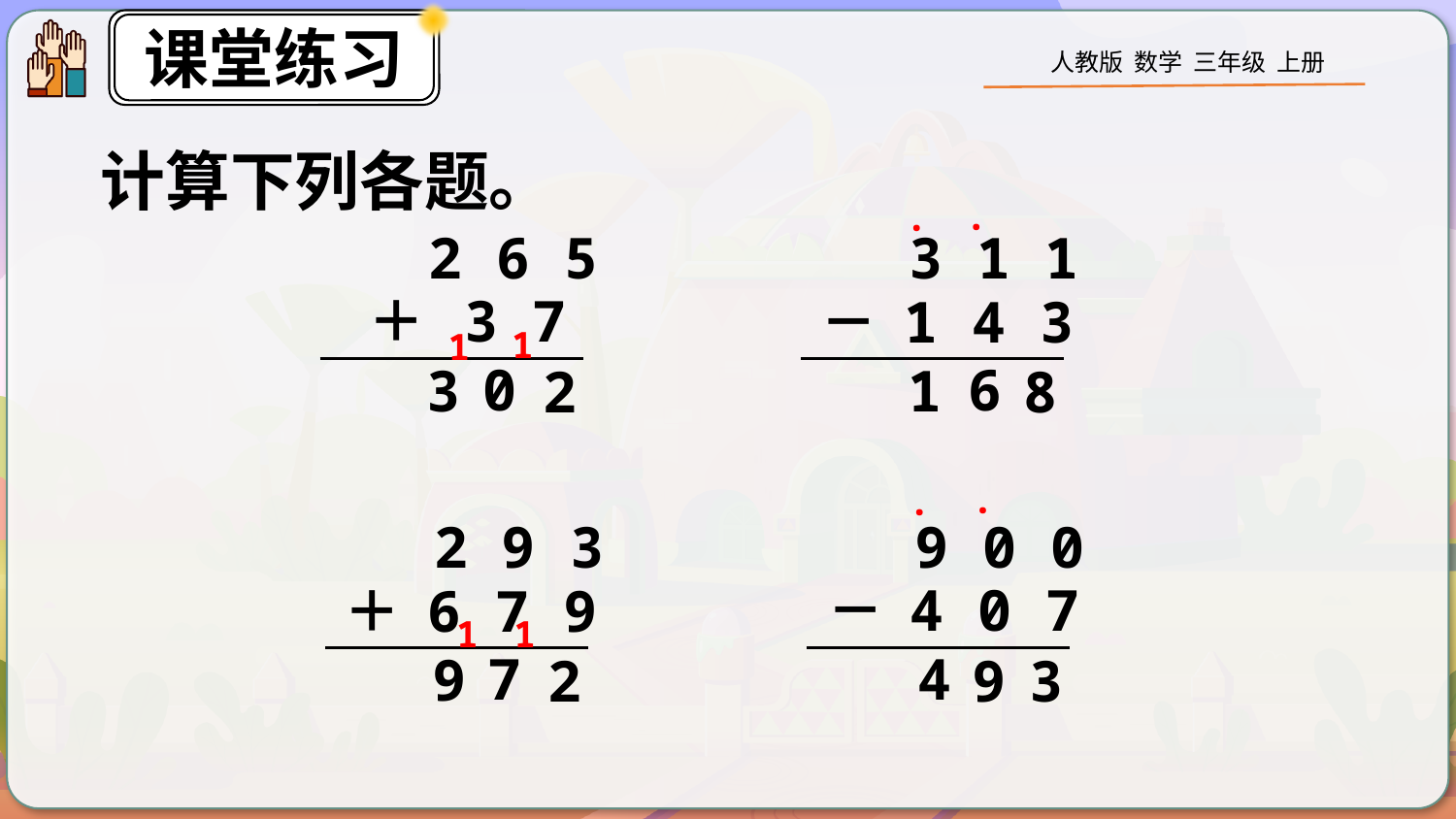

计算下列各题。
·
·
2 6 5
 ＋  3 7
3 1 1
 － 1 4 3
1
1
0
6
3
1
2
8
·
·
2 9 3
 ＋ 6 7 9
9 0 0
 － 4 0 7
1
1
4
7
9
2
9
3